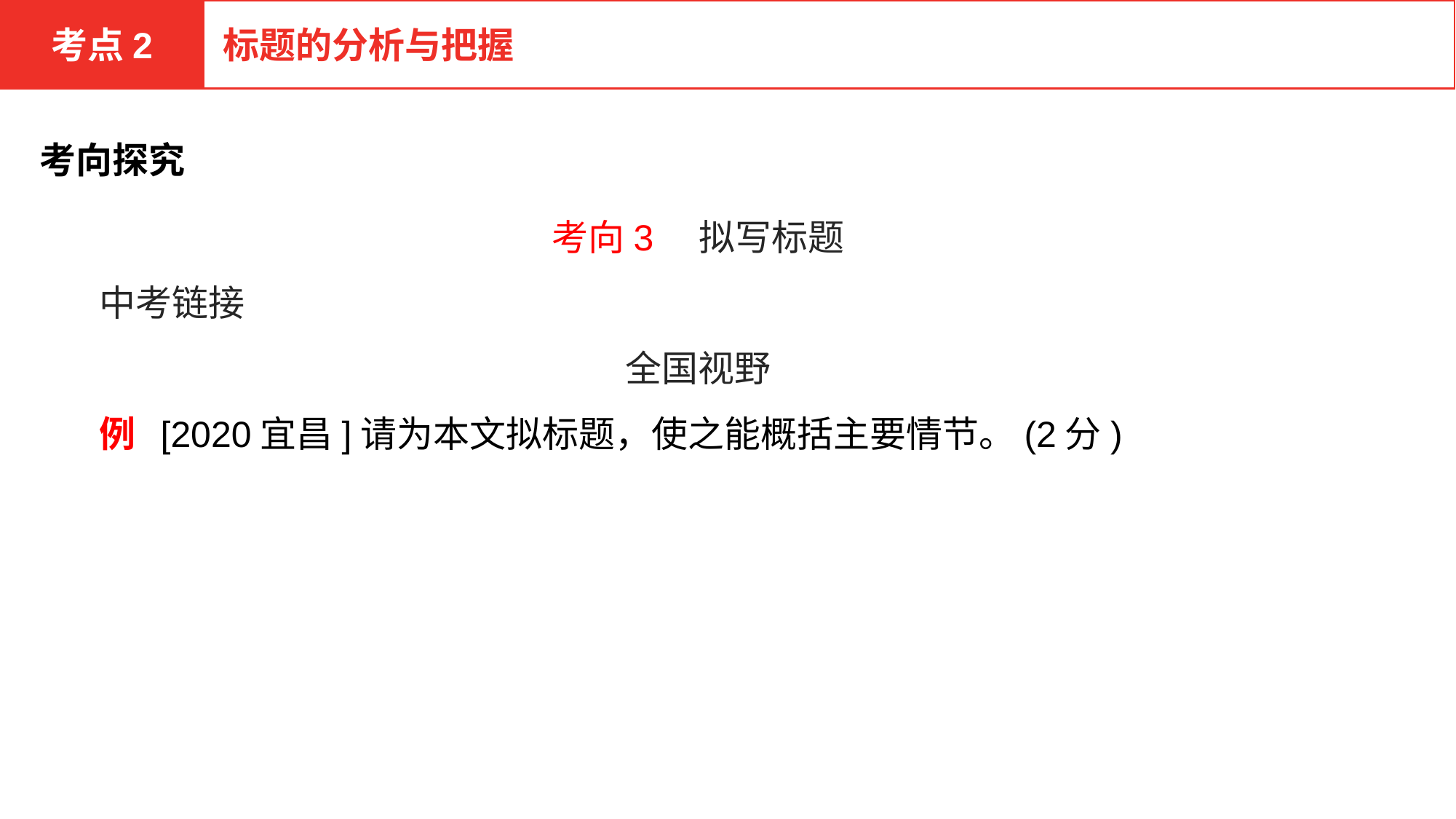

考点2
标题的分析与把握
考向探究
考向3　拟写标题
中考链接
全国视野
例  [2020宜昌]请为本文拟标题，使之能概括主要情节。(2分)